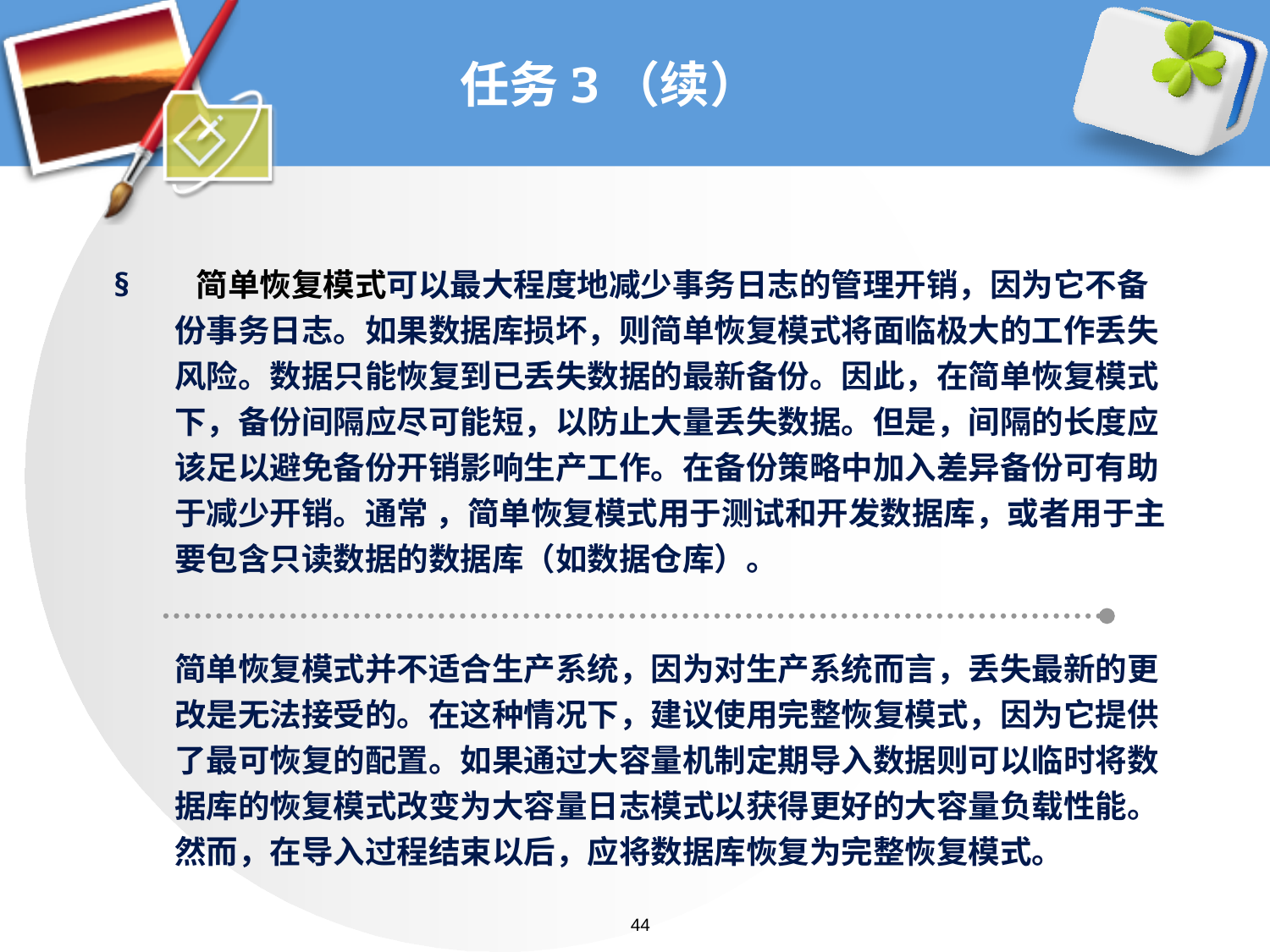

# 任务3（续）
§   简单恢复模式可以最大程度地减少事务日志的管理开销，因为它不备份事务日志。如果数据库损坏，则简单恢复模式将面临极大的工作丢失风险。数据只能恢复到已丢失数据的最新备份。因此，在简单恢复模式下，备份间隔应尽可能短，以防止大量丢失数据。但是，间隔的长度应该足以避免备份开销影响生产工作。在备份策略中加入差异备份可有助于减少开销。通常 ，简单恢复模式用于测试和开发数据库，或者用于主要包含只读数据的数据库（如数据仓库）。

简单恢复模式并不适合生产系统，因为对生产系统而言，丢失最新的更改是无法接受的。在这种情况下，建议使用完整恢复模式，因为它提供了最可恢复的配置。如果通过大容量机制定期导入数据则可以临时将数据库的恢复模式改变为大容量日志模式以获得更好的大容量负载性能。然而，在导入过程结束以后，应将数据库恢复为完整恢复模式。

44